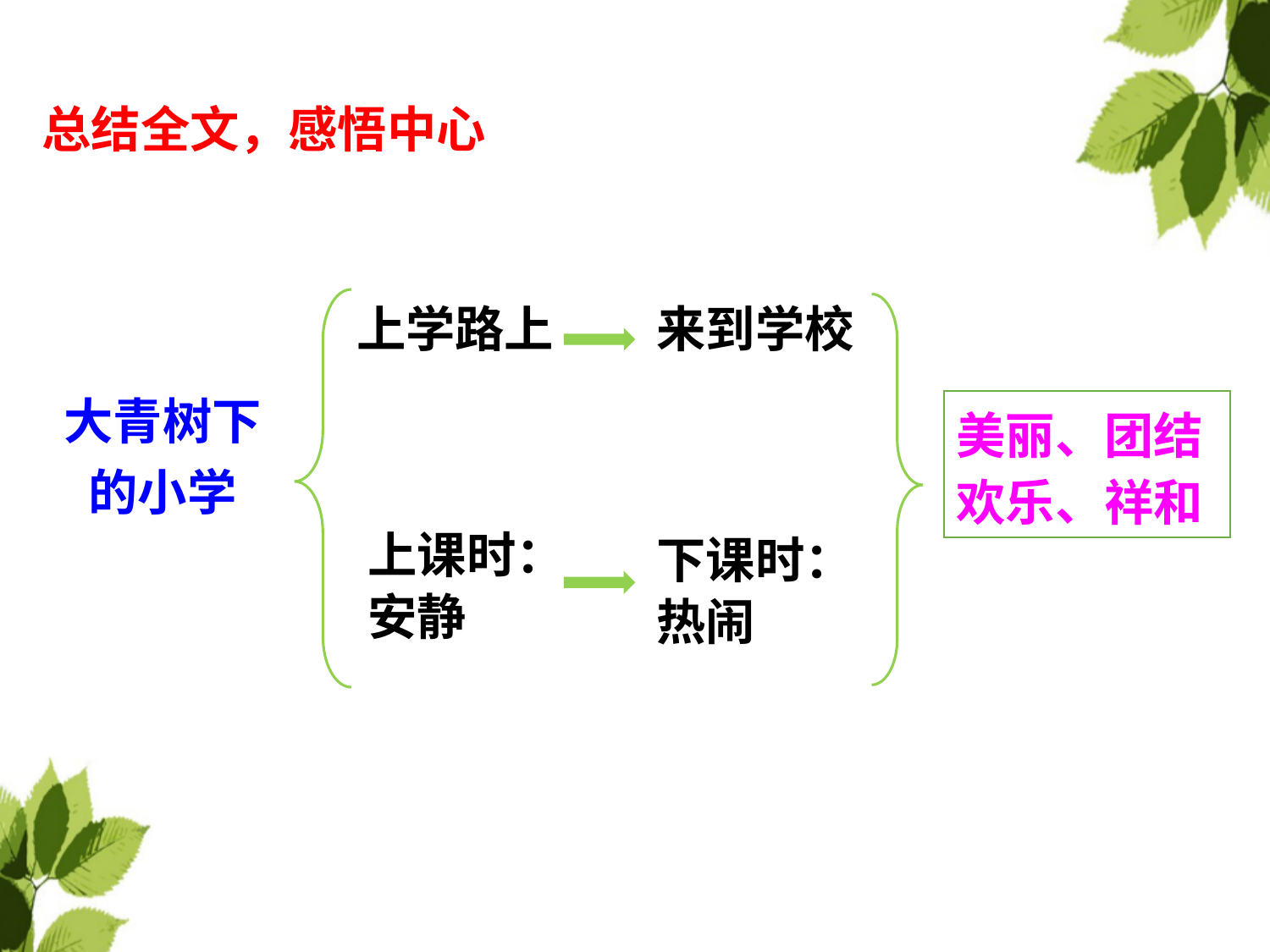

总结全文，感悟中心
上学路上
来到学校

大青树下的小学
美丽、团结
欢乐、祥和
上课时：安静
下课时：热闹